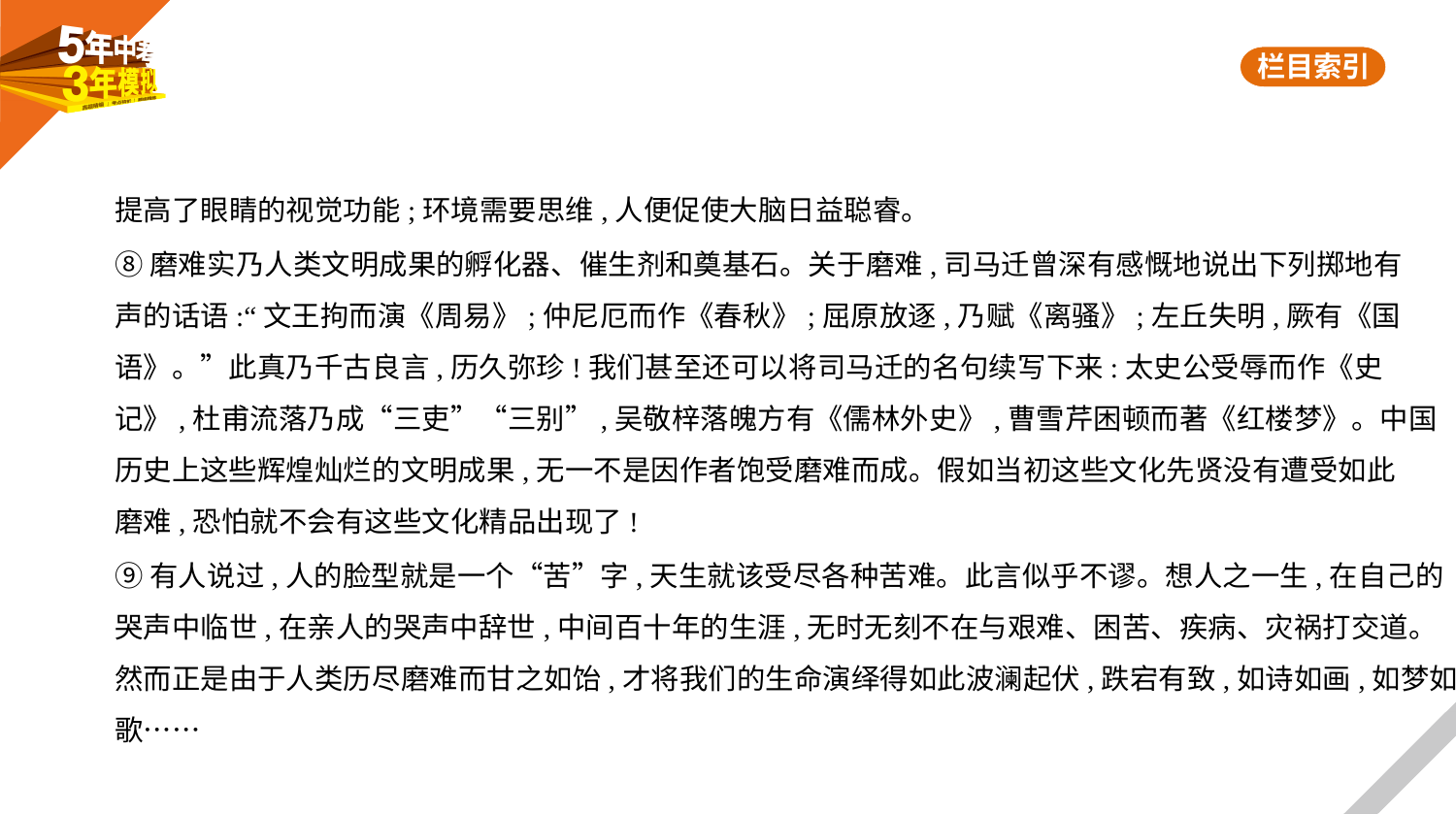

提高了眼睛的视觉功能;环境需要思维,人便促使大脑日益聪睿。
⑧磨难实乃人类文明成果的孵化器、催生剂和奠基石。关于磨难,司马迁曾深有感慨地说出下列掷地有
声的话语:“文王拘而演《周易》;仲尼厄而作《春秋》;屈原放逐,乃赋《离骚》;左丘失明,厥有《国
语》。”此真乃千古良言,历久弥珍!我们甚至还可以将司马迁的名句续写下来:太史公受辱而作《史
记》,杜甫流落乃成“三吏”“三别”,吴敬梓落魄方有《儒林外史》,曹雪芹困顿而著《红楼梦》。中国
历史上这些辉煌灿烂的文明成果,无一不是因作者饱受磨难而成。假如当初这些文化先贤没有遭受如此
磨难,恐怕就不会有这些文化精品出现了!
⑨有人说过,人的脸型就是一个“苦”字,天生就该受尽各种苦难。此言似乎不谬。想人之一生,在自己的
哭声中临世,在亲人的哭声中辞世,中间百十年的生涯,无时无刻不在与艰难、困苦、疾病、灾祸打交道。
然而正是由于人类历尽磨难而甘之如饴,才将我们的生命演绎得如此波澜起伏,跌宕有致,如诗如画,如梦如
歌……